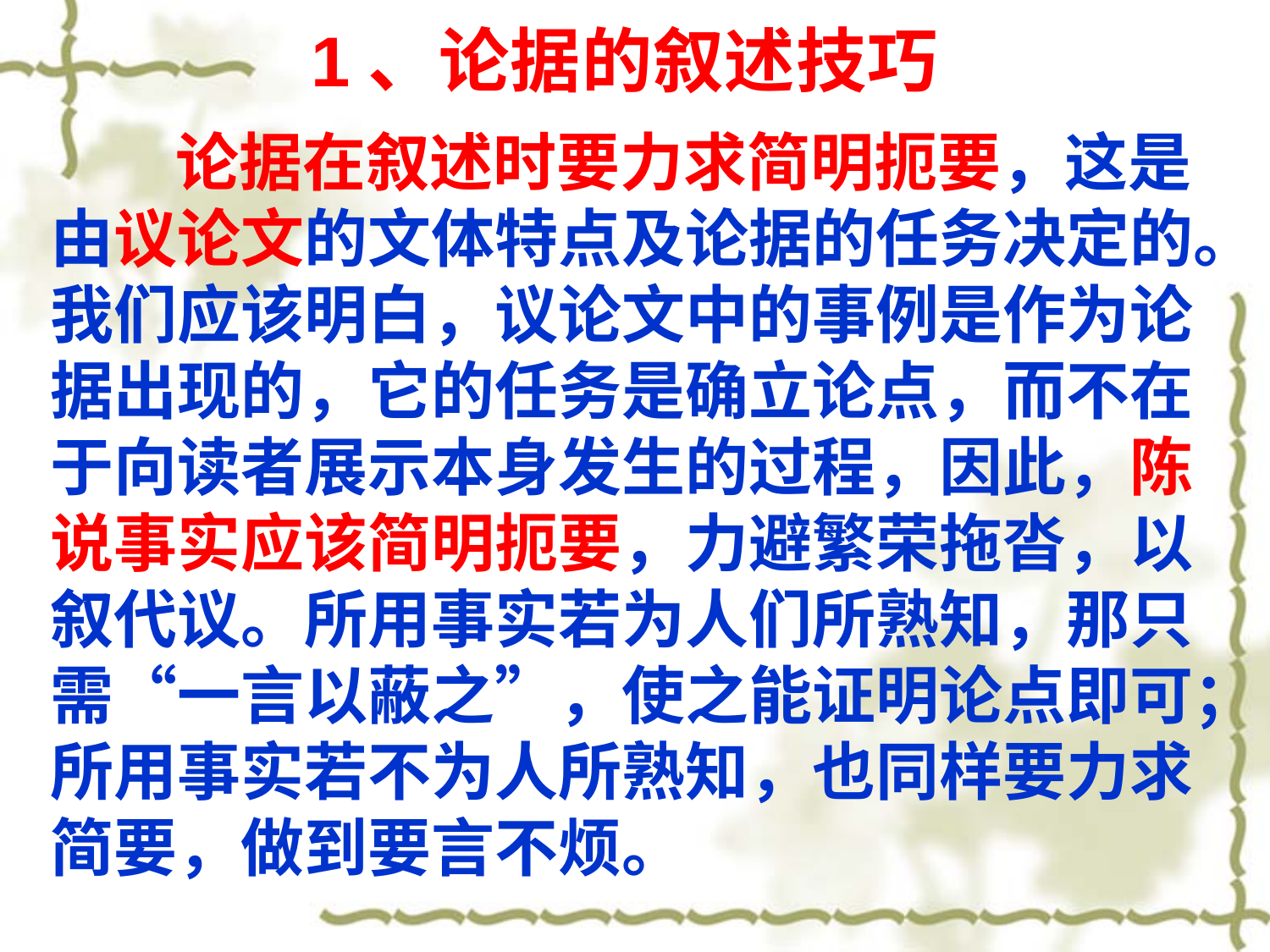

# 1、论据的叙述技巧
           论据在叙述时要力求简明扼要，这是由议论文的文体特点及论据的任务决定的。我们应该明白，议论文中的事例是作为论据出现的，它的任务是确立论点，而不在于向读者展示本身发生的过程，因此，陈说事实应该简明扼要，力避繁荣拖沓，以叙代议。所用事实若为人们所熟知，那只需“一言以蔽之”，使之能证明论点即可；所用事实若不为人所熟知，也同样要力求简要，做到要言不烦。